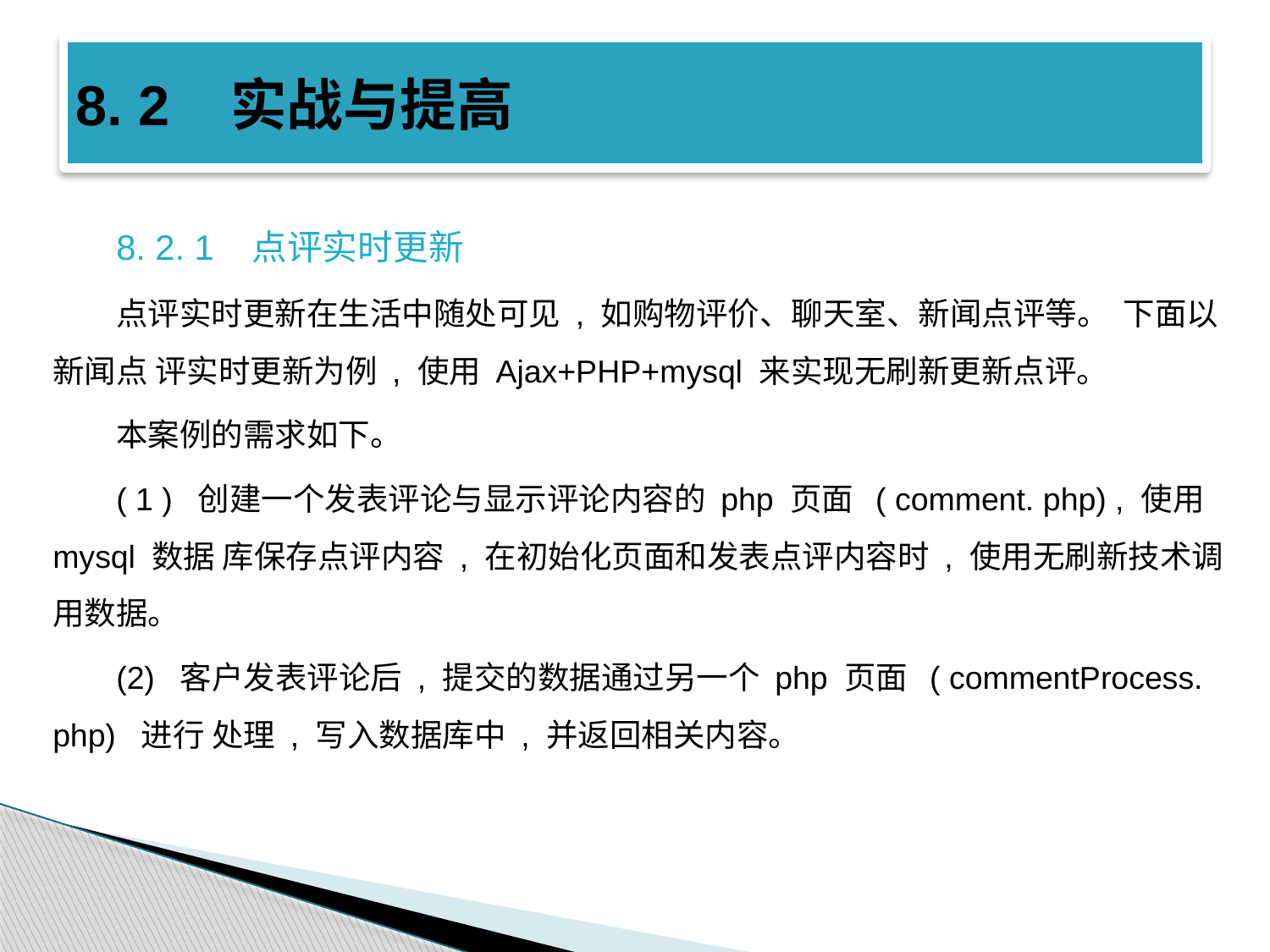

# 8. 2   实战与提高
8. 2. 1   点评实时更新
点评实时更新在生活中随处可见 , 如购物评价、聊天室、新闻点评等。  下面以新闻点 评实时更新为例 , 使用 Ajax+PHP+mysql 来实现无刷新更新点评。
本案例的需求如下。
( 1 )  创建一个发表评论与显示评论内容的 php 页面  ( comment. php) , 使用 mysql 数据 库保存点评内容 , 在初始化页面和发表点评内容时 , 使用无刷新技术调用数据。
(2)  客户发表评论后 , 提交的数据通过另一个 php 页面  ( commentProcess. php)  进行 处理 , 写入数据库中 , 并返回相关内容。